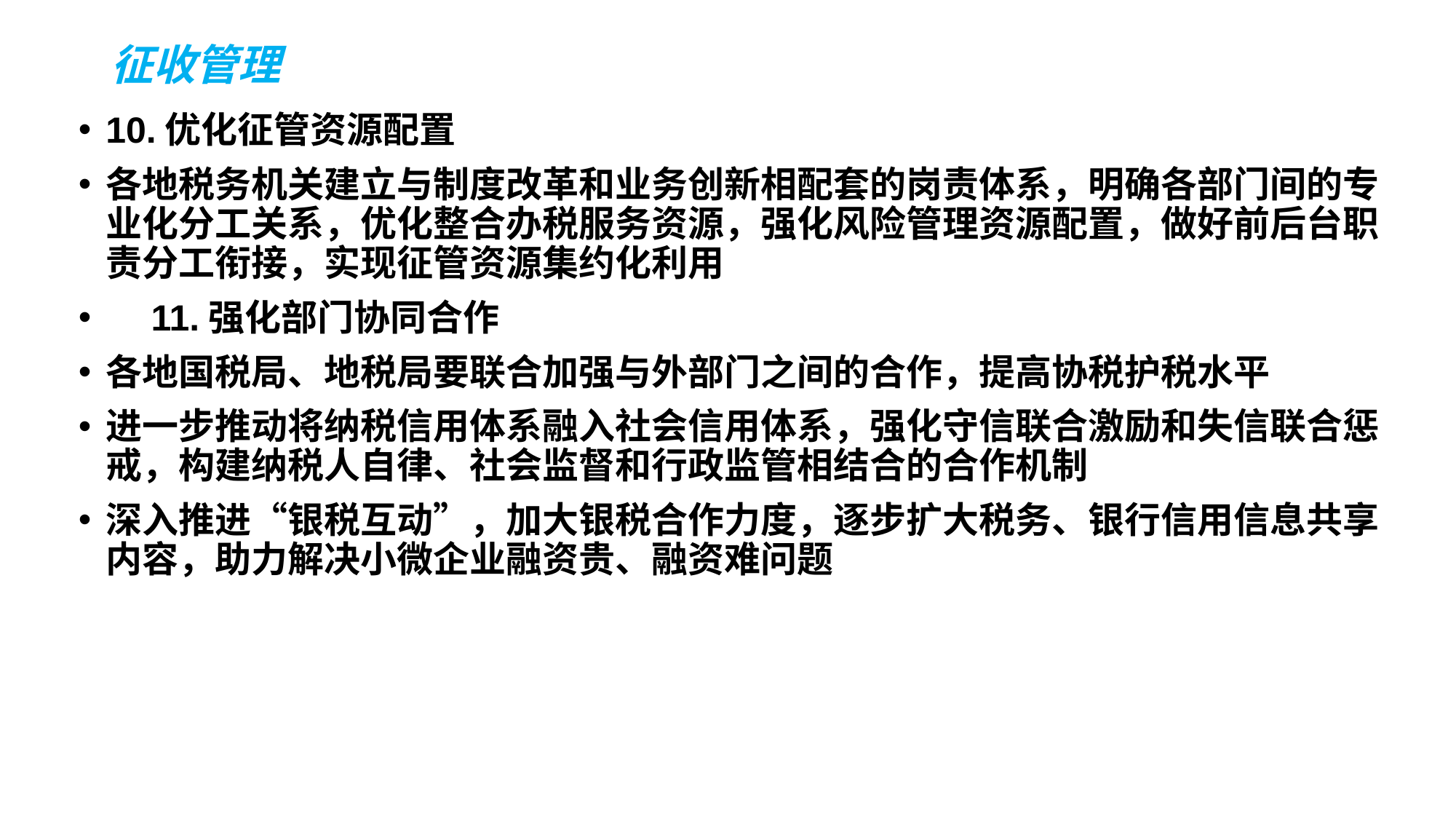

# 征收管理
10.优化征管资源配置
各地税务机关建立与制度改革和业务创新相配套的岗责体系，明确各部门间的专业化分工关系，优化整合办税服务资源，强化风险管理资源配置，做好前后台职责分工衔接，实现征管资源集约化利用
　11.强化部门协同合作
各地国税局、地税局要联合加强与外部门之间的合作，提高协税护税水平
进一步推动将纳税信用体系融入社会信用体系，强化守信联合激励和失信联合惩戒，构建纳税人自律、社会监督和行政监管相结合的合作机制
深入推进“银税互动”，加大银税合作力度，逐步扩大税务、银行信用信息共享内容，助力解决小微企业融资贵、融资难问题